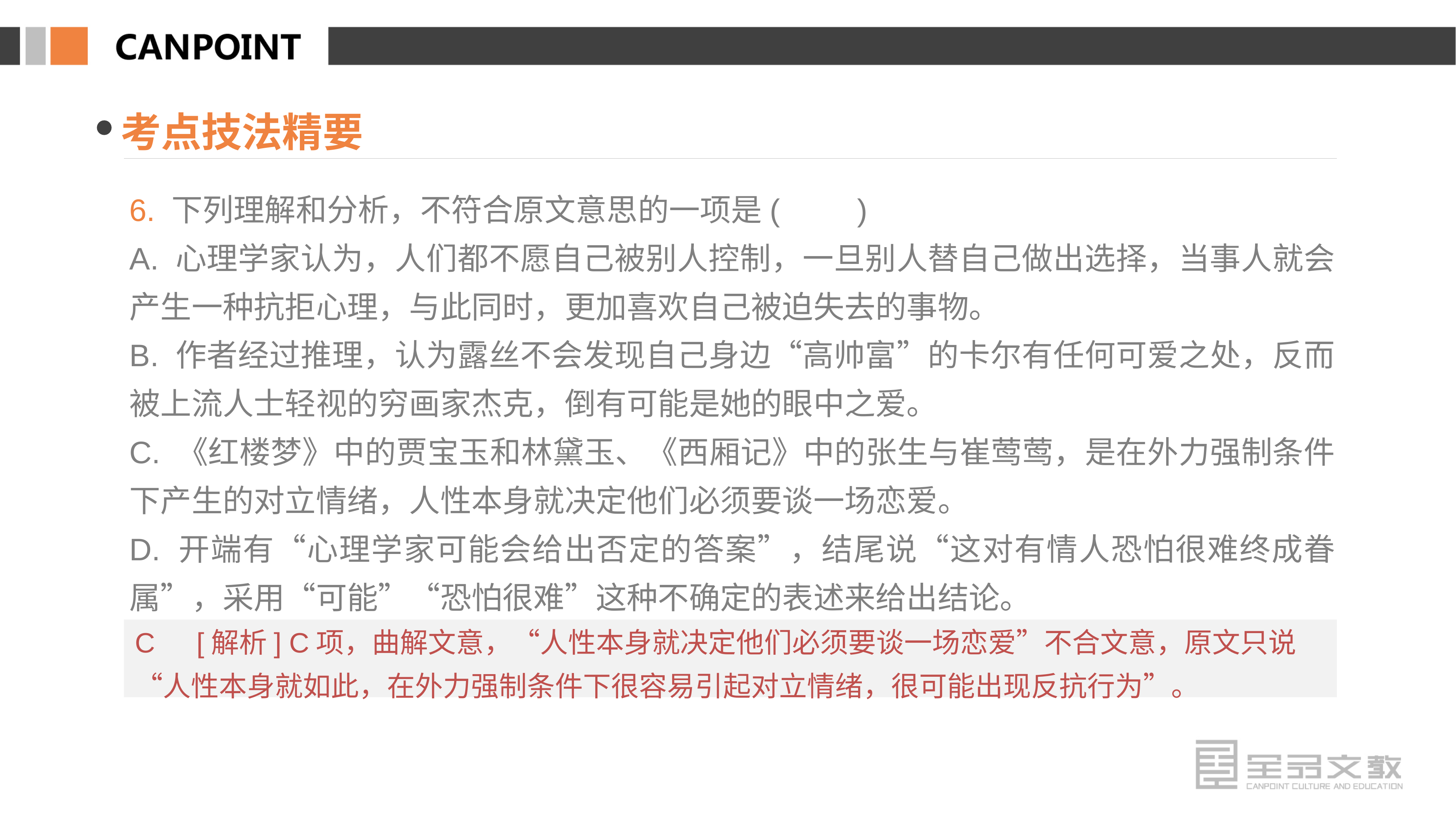

考点技法精要

6. 下列理解和分析，不符合原文意思的一项是(　　)
A. 心理学家认为，人们都不愿自己被别人控制，一旦别人替自己做出选择，当事人就会产生一种抗拒心理，与此同时，更加喜欢自己被迫失去的事物。
B. 作者经过推理，认为露丝不会发现自己身边“高帅富”的卡尔有任何可爱之处，反而被上流人士轻视的穷画家杰克，倒有可能是她的眼中之爱。
C. 《红楼梦》中的贾宝玉和林黛玉、《西厢记》中的张生与崔莺莺，是在外力强制条件下产生的对立情绪，人性本身就决定他们必须要谈一场恋爱。
D. 开端有“心理学家可能会给出否定的答案”，结尾说“这对有情人恐怕很难终成眷属”，采用“可能”“恐怕很难”这种不确定的表述来给出结论。

C　[解析] C项，曲解文意，“人性本身就决定他们必须要谈一场恋爱”不合文意，原文只说“人性本身就如此，在外力强制条件下很容易引起对立情绪，很可能出现反抗行为”。